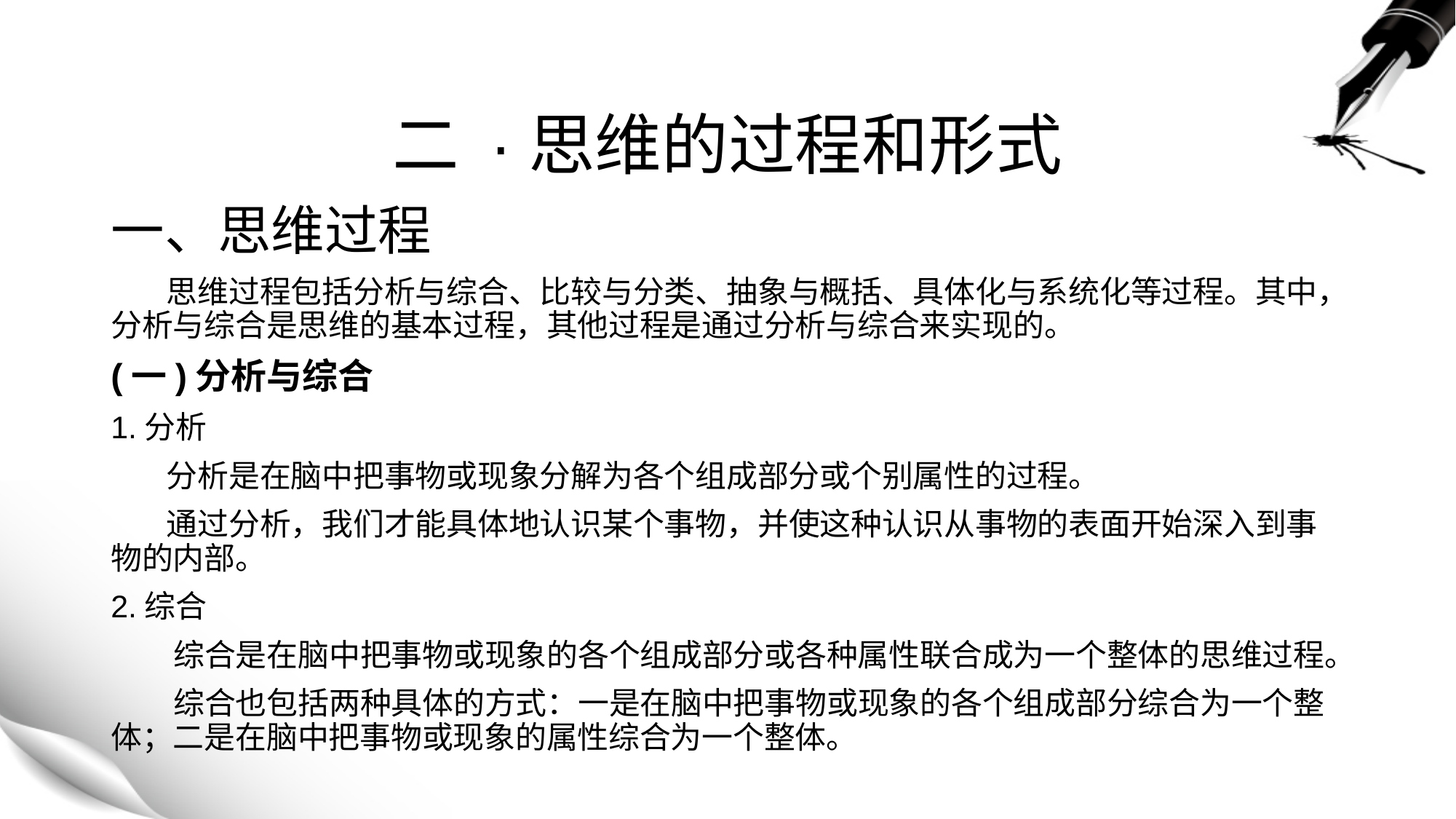

# 二 ·思维的过程和形式
一、思维过程
       思维过程包括分析与综合、比较与分类、抽象与概括、具体化与系统化等过程。其中，分析与综合是思维的基本过程，其他过程是通过分析与综合来实现的。
(一)分析与综合
1.分析
       分析是在脑中把事物或现象分解为各个组成部分或个别属性的过程。
       通过分析，我们才能具体地认识某个事物，并使这种认识从事物的表面开始深入到事物的内部。
2.综合
        综合是在脑中把事物或现象的各个组成部分或各种属性联合成为一个整体的思维过程。
        综合也包括两种具体的方式：一是在脑中把事物或现象的各个组成部分综合为一个整体；二是在脑中把事物或现象的属性综合为一个整体。